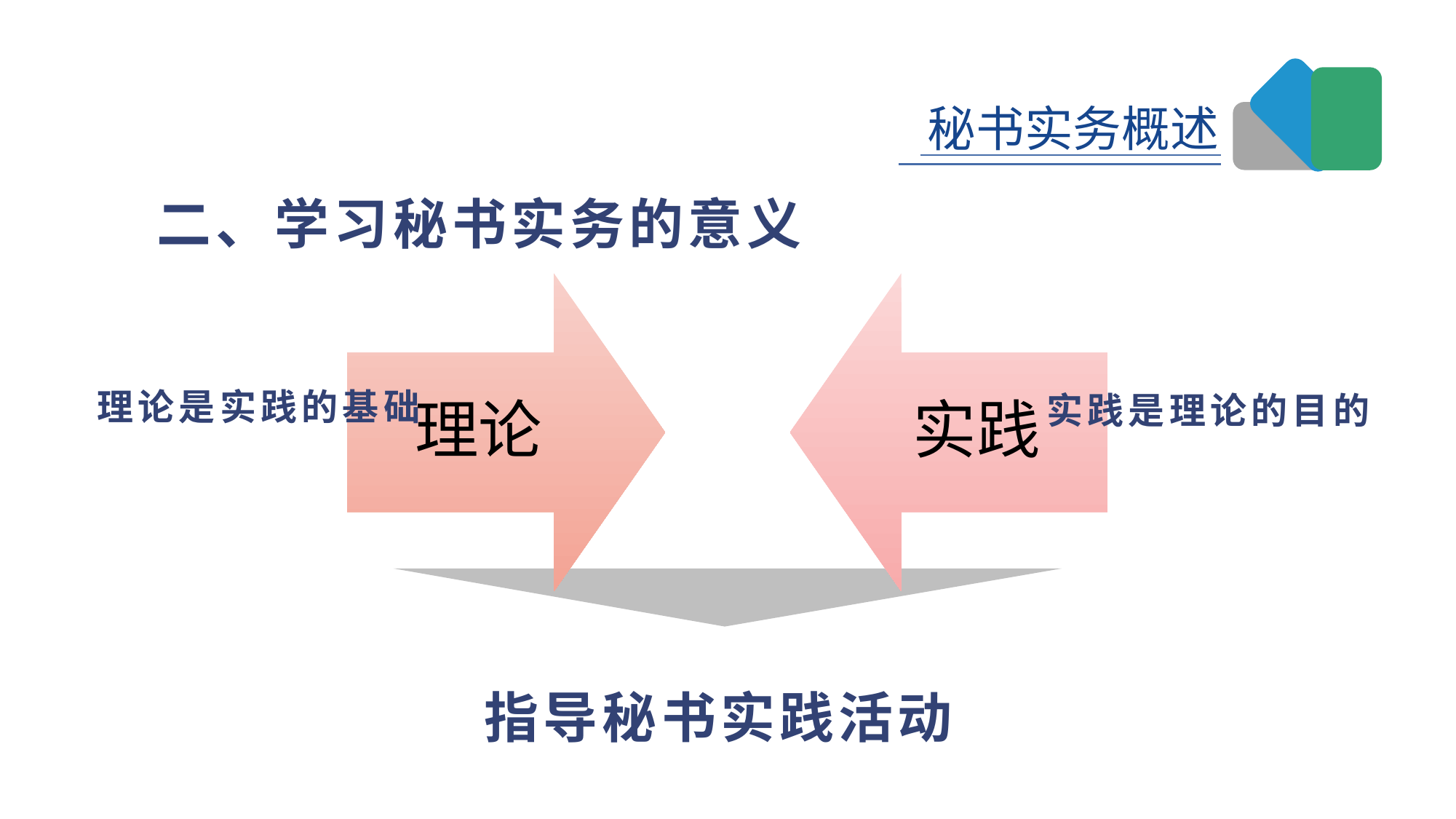

二、学习秘书实务的意义
理论
实践
理论是实践的基础
实践是理论的目的

指导秘书实践活动